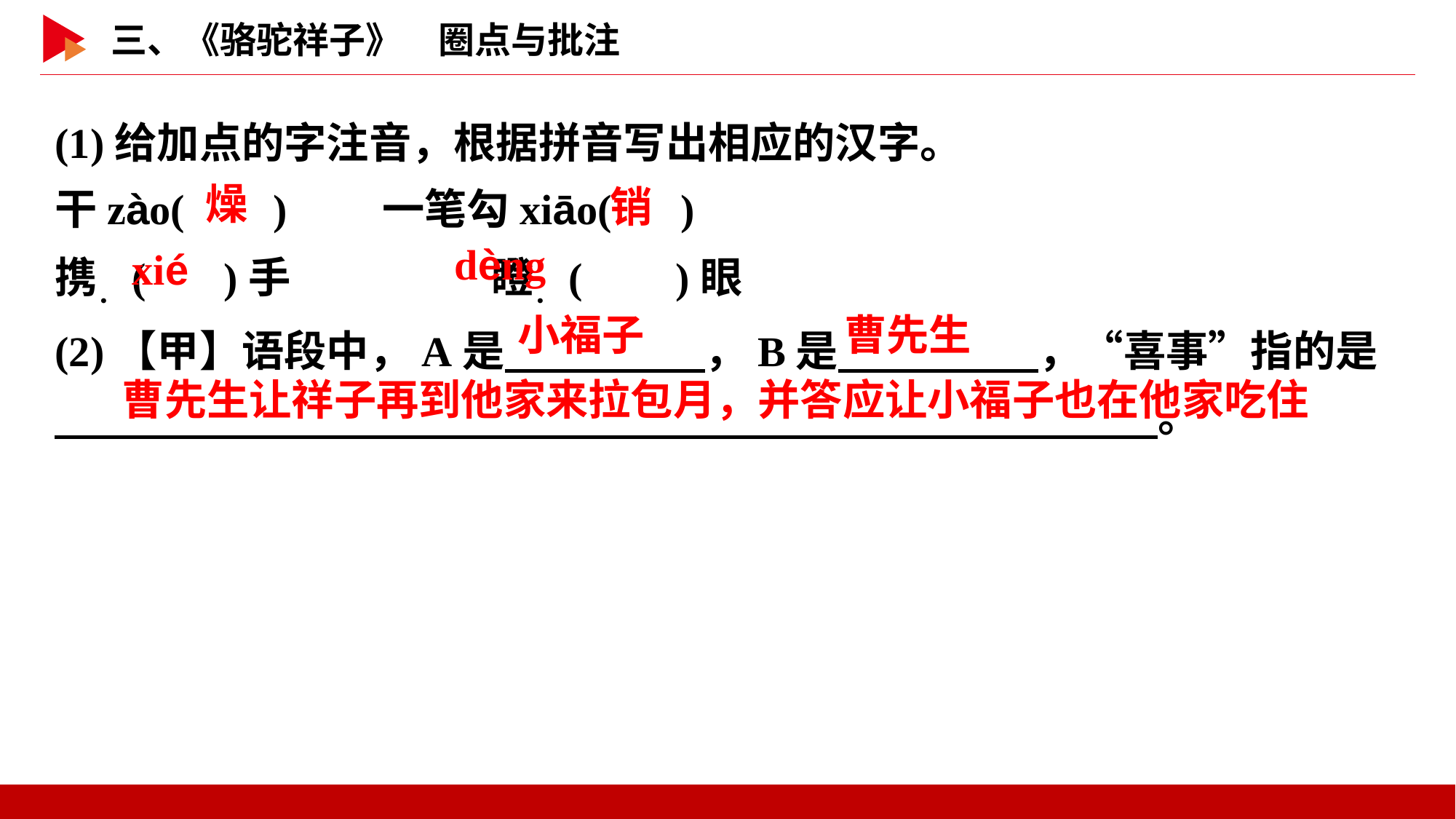

(1)给加点的字注音，根据拼音写出相应的汉字。　　　　　　　　　　干zào(      	)	一笔勾xiāo(      )
携．(       )手		瞪．( 	       )眼
(2)【甲】语段中，A是　            　，B是　            　，“喜事”指的是  　                                                                                                              。
   燥
   销
 dèng
 xié
小福子
曹先生
曹先生让祥子再到他家来拉包月，并答应让小福子也在他家吃住